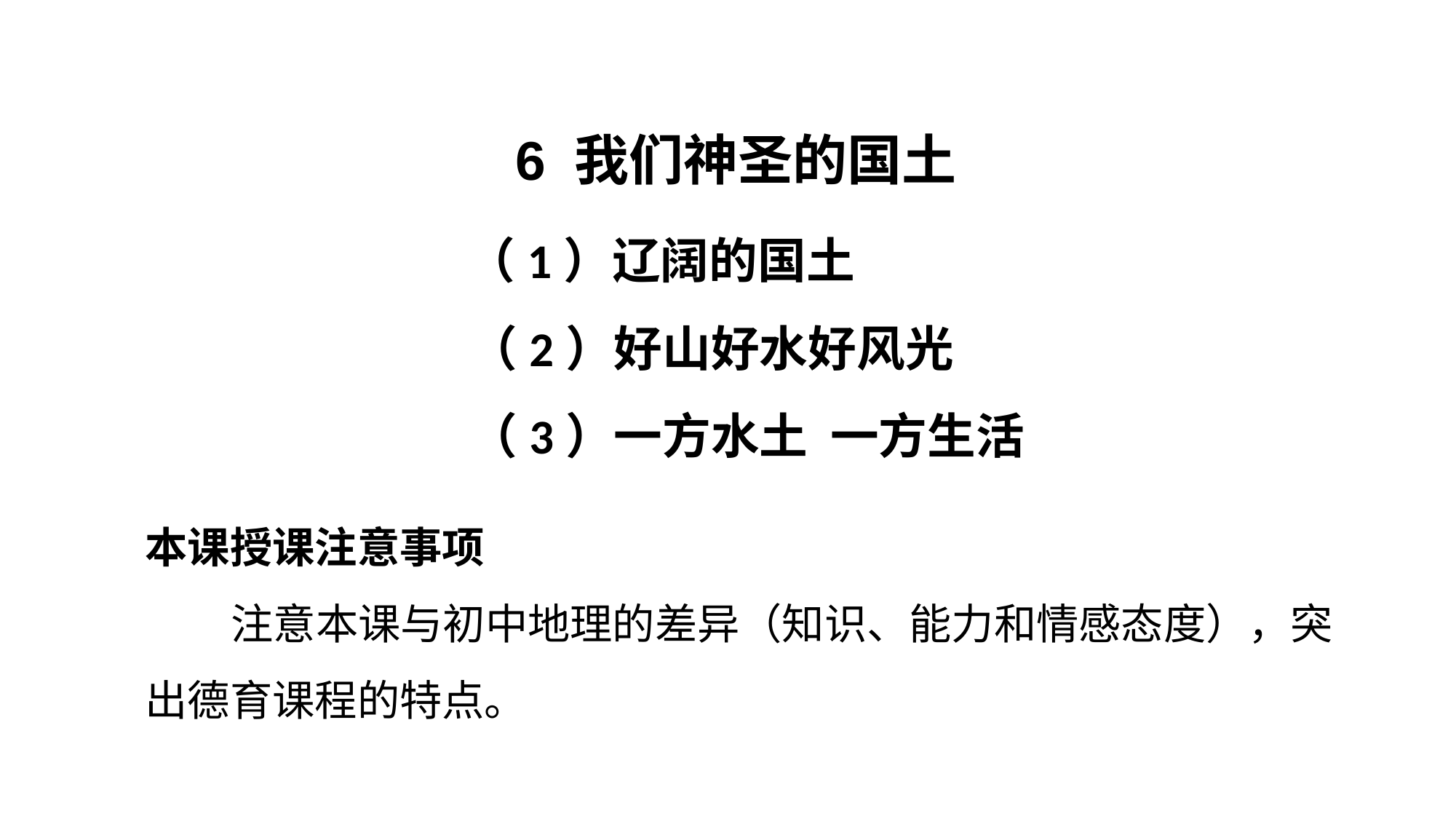

6 我们神圣的国土
       （1）辽阔的国土
        （2）好山好水好风光
        （3）一方水土  一方生活
本课授课注意事项
        注意本课与初中地理的差异（知识、能力和情感态度），突出德育课程的特点。